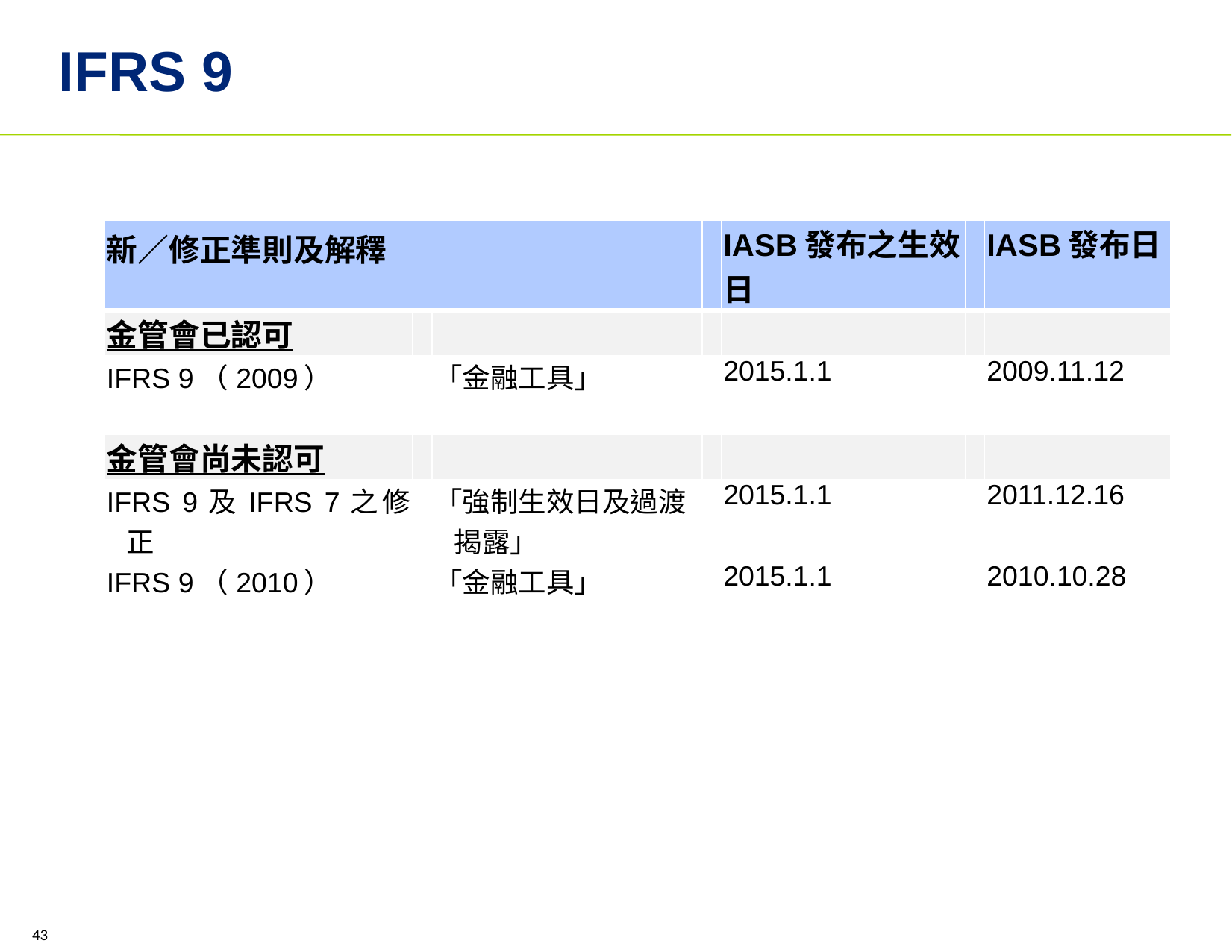

# IFRS 9
| 新／修正準則及解釋 |  |  |  | IASB發布之生效日 |  | IASB發布日 |
| --- | --- | --- | --- | --- | --- | --- |
| 金管會已認可 |  |  |  |  |  |  |
| IFRS 9（2009） |  | 「金融工具」 |  | 2015.1.1 |  | 2009.11.12 |
|  |  |  |  |  |  |  |
| 金管會尚未認可 |  |  |  |  |  |  |
| IFRS 9及IFRS 7之修正 |  | 「強制生效日及過渡揭露」 |  | 2015.1.1 |  | 2011.12.16 |
| IFRS 9（2010） |  | 「金融工具」 |  | 2015.1.1 |  | 2010.10.28 |
43